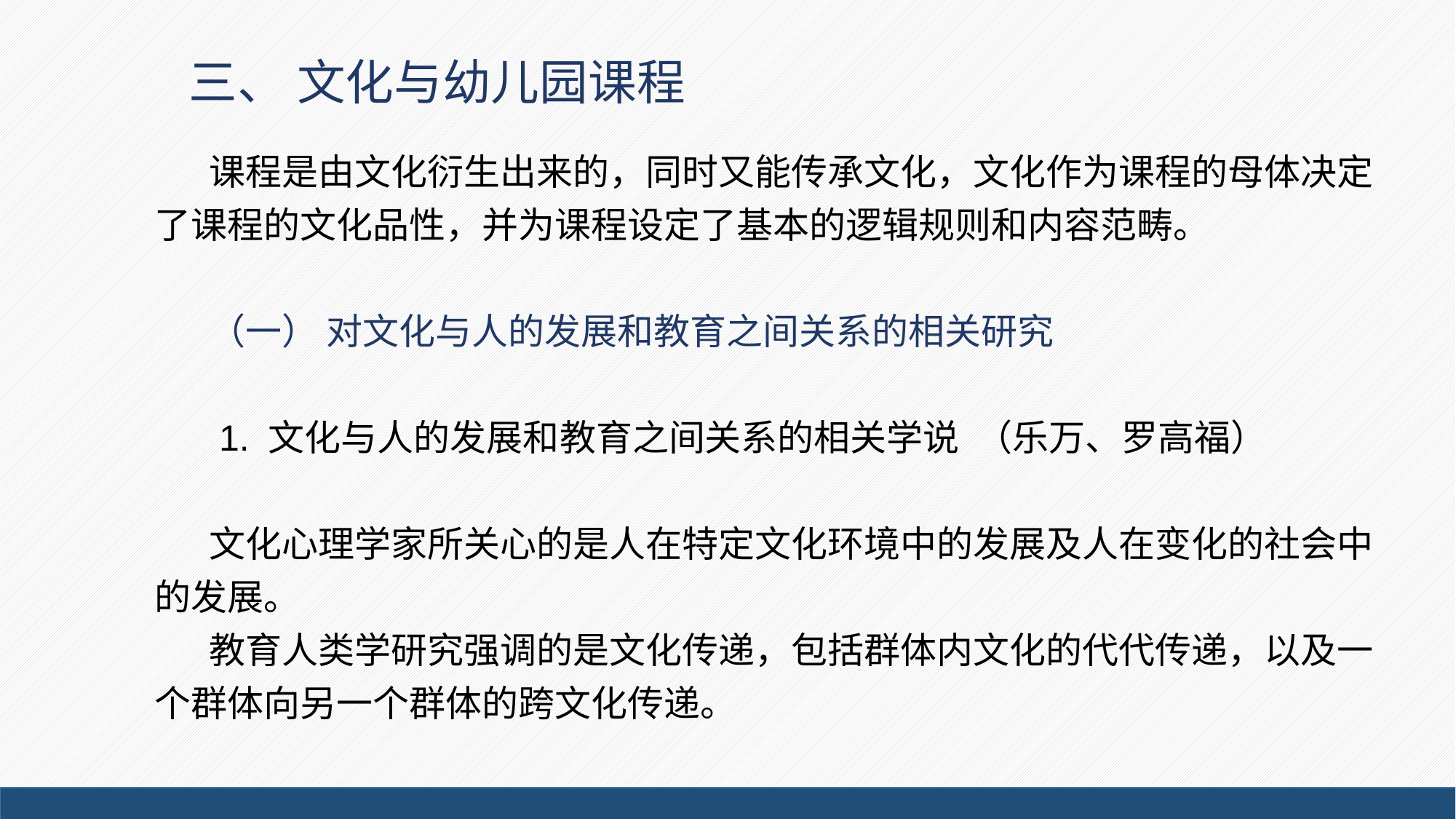

# 三、 文化与幼儿园课程
课程是由文化衍生出来的，同时又能传承文化，文化作为课程的母体决定了课程的文化品性，并为课程设定了基本的逻辑规则和内容范畴。

（一） 对文化与人的发展和教育之间关系的相关研究

 1. 文化与人的发展和教育之间关系的相关学说  （乐万、罗高福）

文化心理学家所关心的是人在特定文化环境中的发展及人在变化的社会中的发展。
教育人类学研究强调的是文化传递，包括群体内文化的代代传递，以及一个群体向另一个群体的跨文化传递。